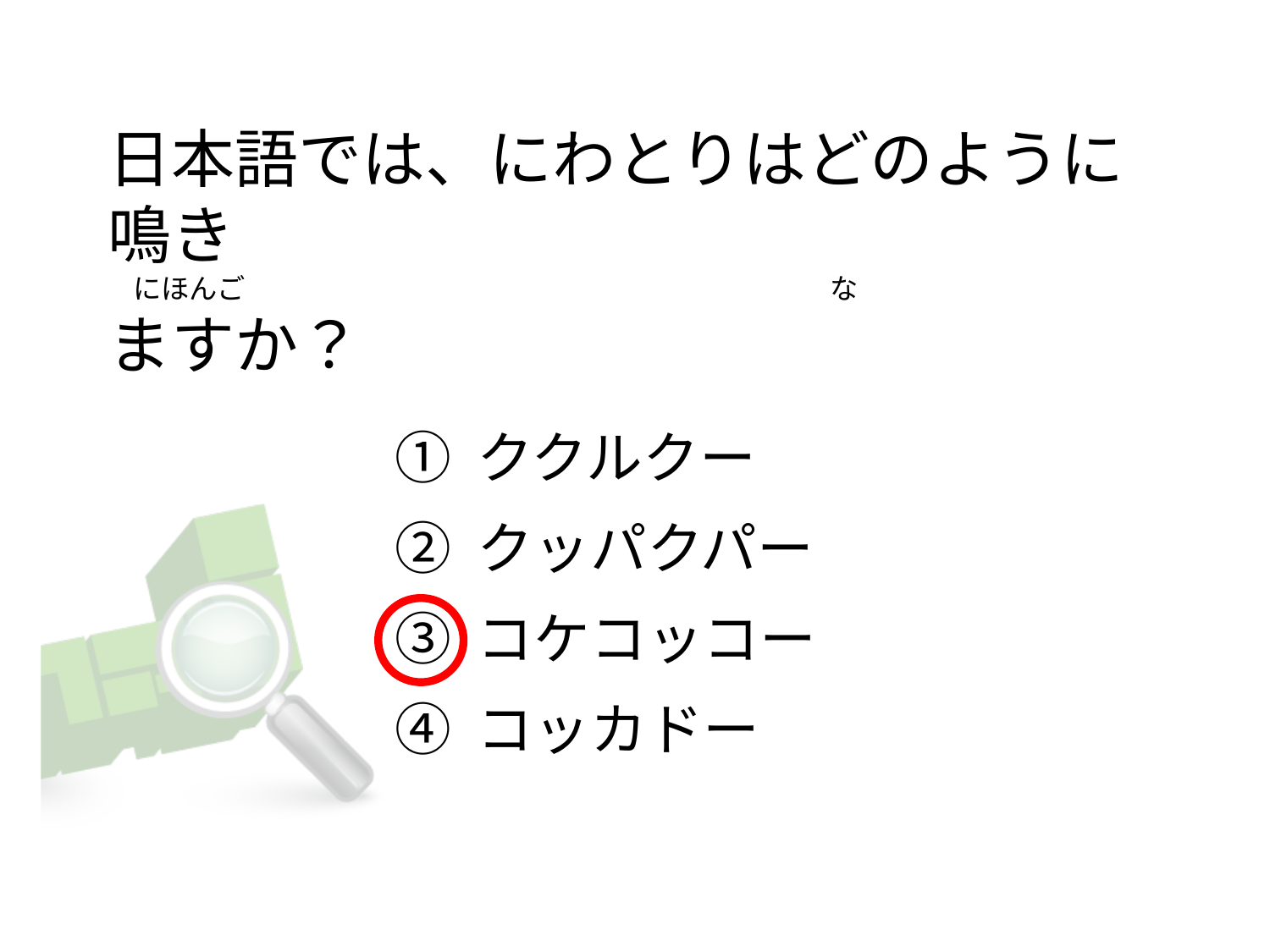

# 日本語では、にわとりはどのように鳴き     にほんご                                                                                            な  ますか？
① ククルクー
② クッパクパー
③ コケコッコー
④ コッカドー